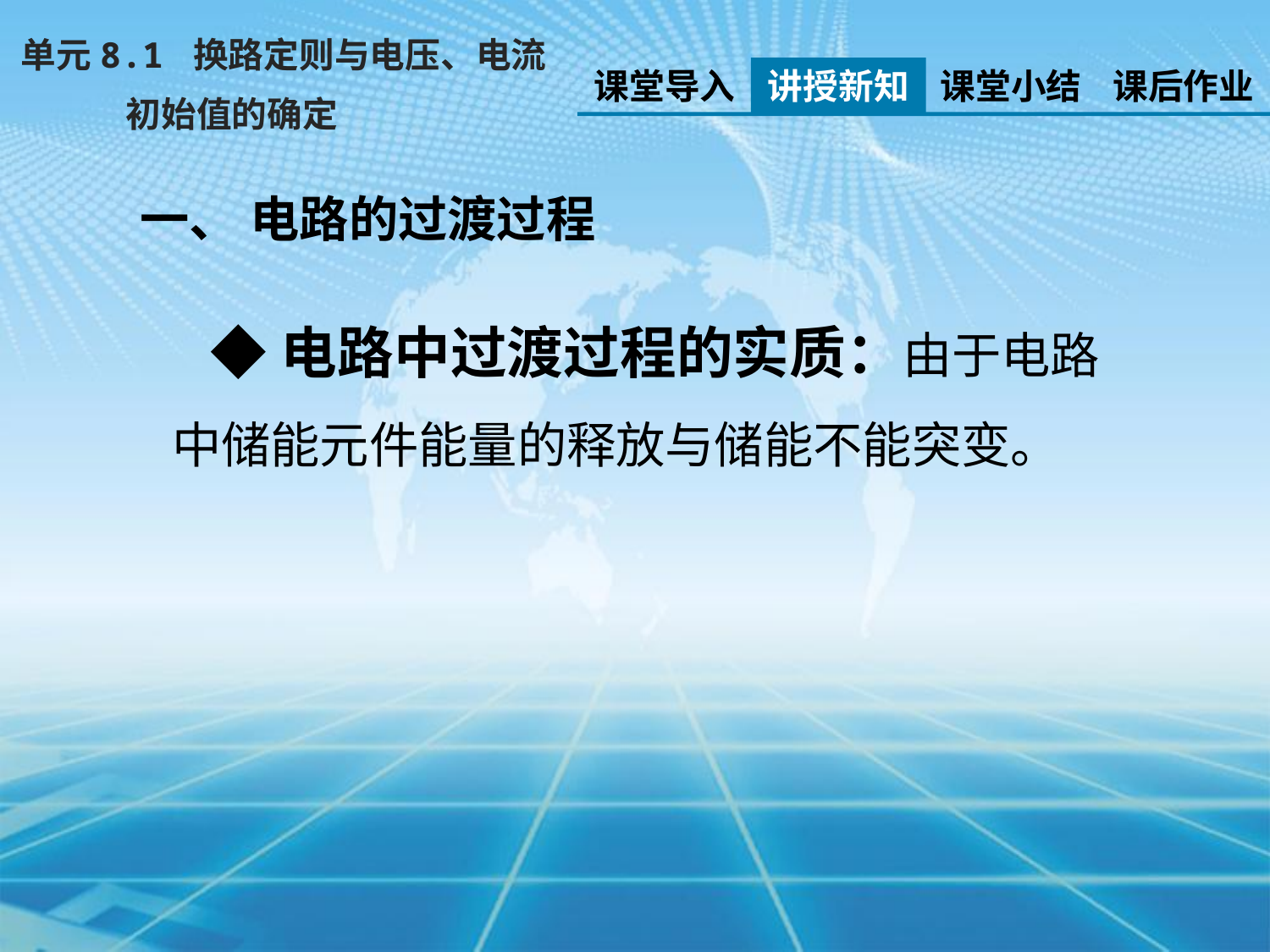

单元8.1 换路定则与电压、电流
            初始值的确定
课堂导入
讲授新知
课堂小结
课后作业
一、 电路的过渡过程
   ◆电路中过渡过程的实质：由于电路中储能元件能量的释放与储能不能突变。